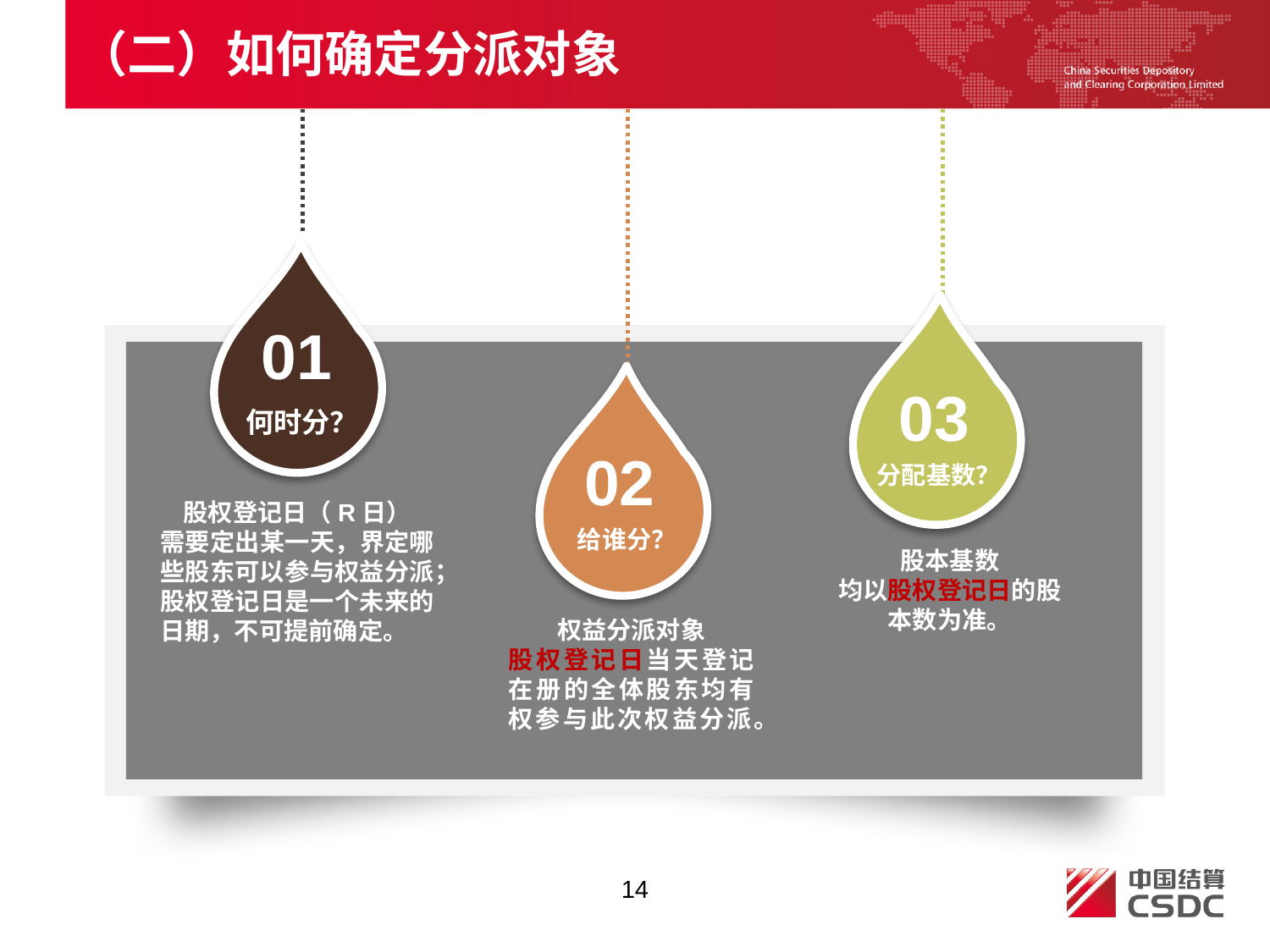

（二）如何确定分派对象

01

03
何时分？

02
分配基数？
股权登记日（R日）
需要定出某一天，界定哪些股东可以参与权益分派；
股权登记日是一个未来的日期，不可提前确定。
给谁分？
股本基数
均以股权登记日的股本数为准。

权益分派对象
股权登记日当天登记在册的全体股东均有权参与此次权益分派。
14